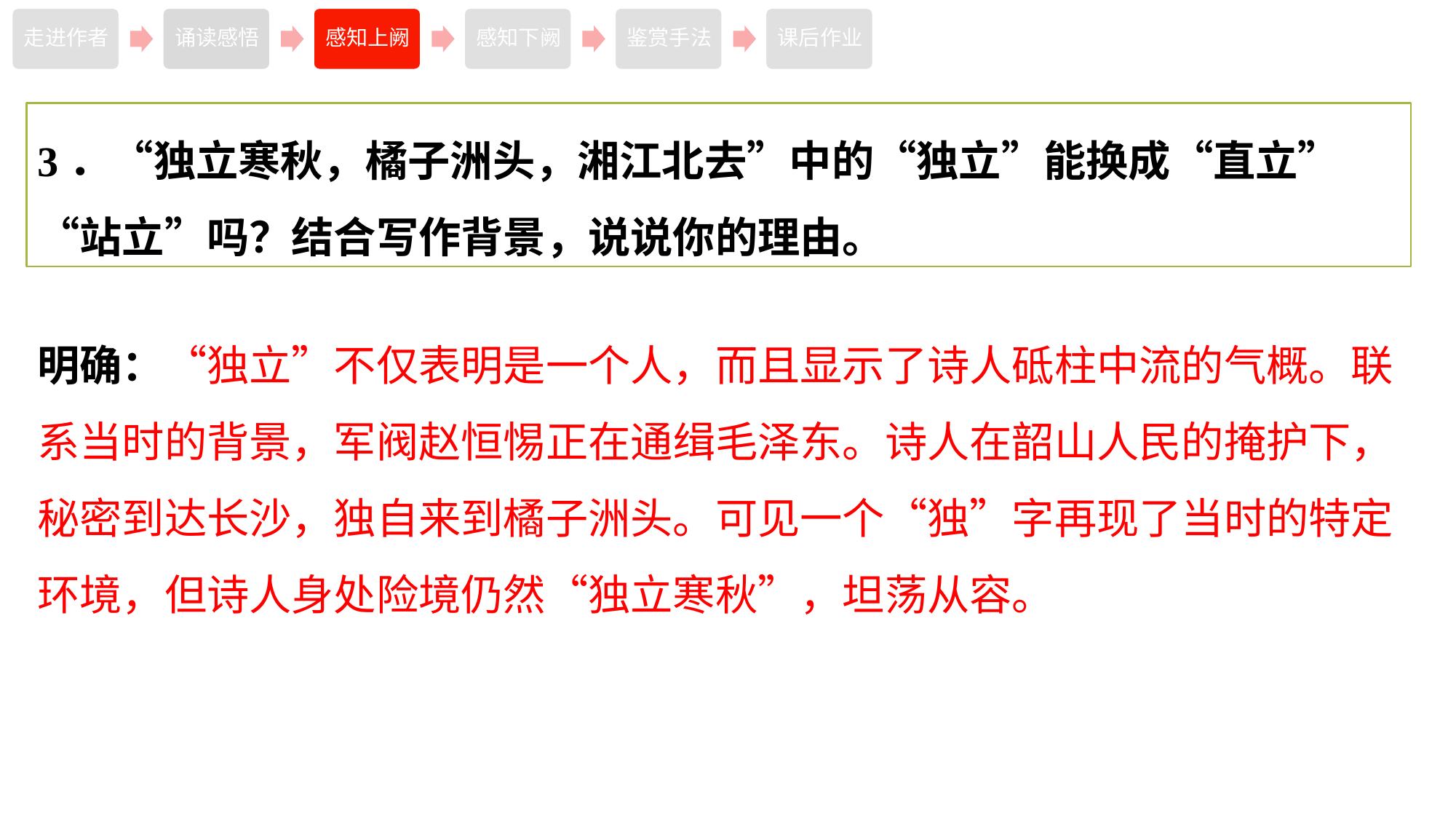

走进作者

诵读感悟

感知上阙

感知下阙

鉴赏手法

课后作业
3．“独立寒秋，橘子洲头，湘江北去”中的“独立”能换成“直立”“站立”吗？结合写作背景，说说你的理由。
明确：“独立”不仅表明是一个人，而且显示了诗人砥柱中流的气概。联系当时的背景，军阀赵恒惕正在通缉毛泽东。诗人在韶山人民的掩护下，秘密到达长沙，独自来到橘子洲头。可见一个“独”字再现了当时的特定环境，但诗人身处险境仍然“独立寒秋”，坦荡从容。